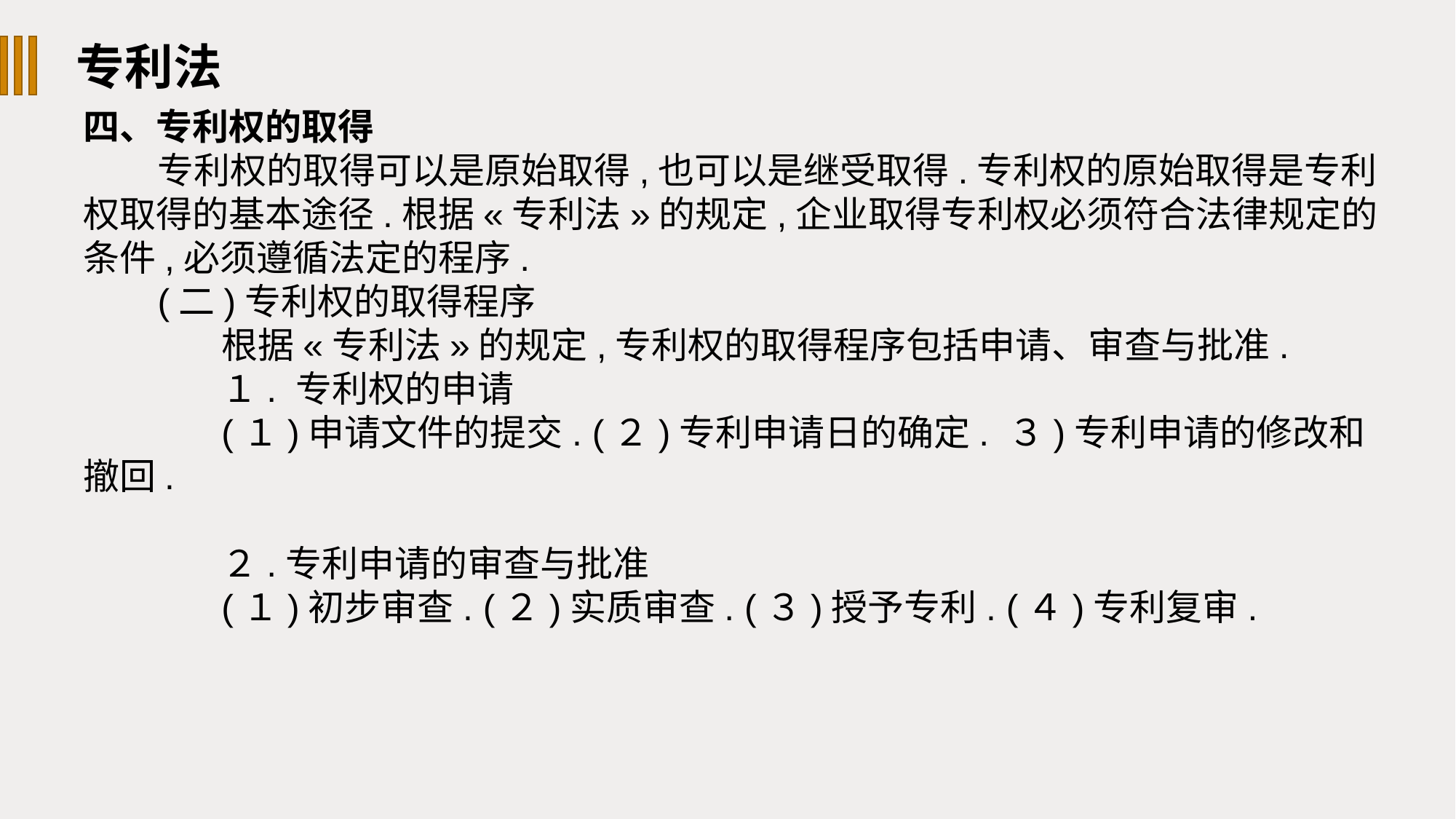

专利法

四、专利权的取得
专利权的取得可以是原始取得,也可以是继受取得.专利权的原始取得是专利权取得的基本途径.根据«专利法»的规定,企业取得专利权必须符合法律规定的条件,必须遵循法定的程序.
(二)专利权的取得程序
根据«专利法»的规定,专利权的取得程序包括申请、审查与批准.
１. 专利权的申请
(１)申请文件的提交. (２)专利申请日的确定. ３)专利申请的修改和撤回.

２.专利申请的审查与批准
(１)初步审查. (２)实质审查. (３)授予专利. (４)专利复审.